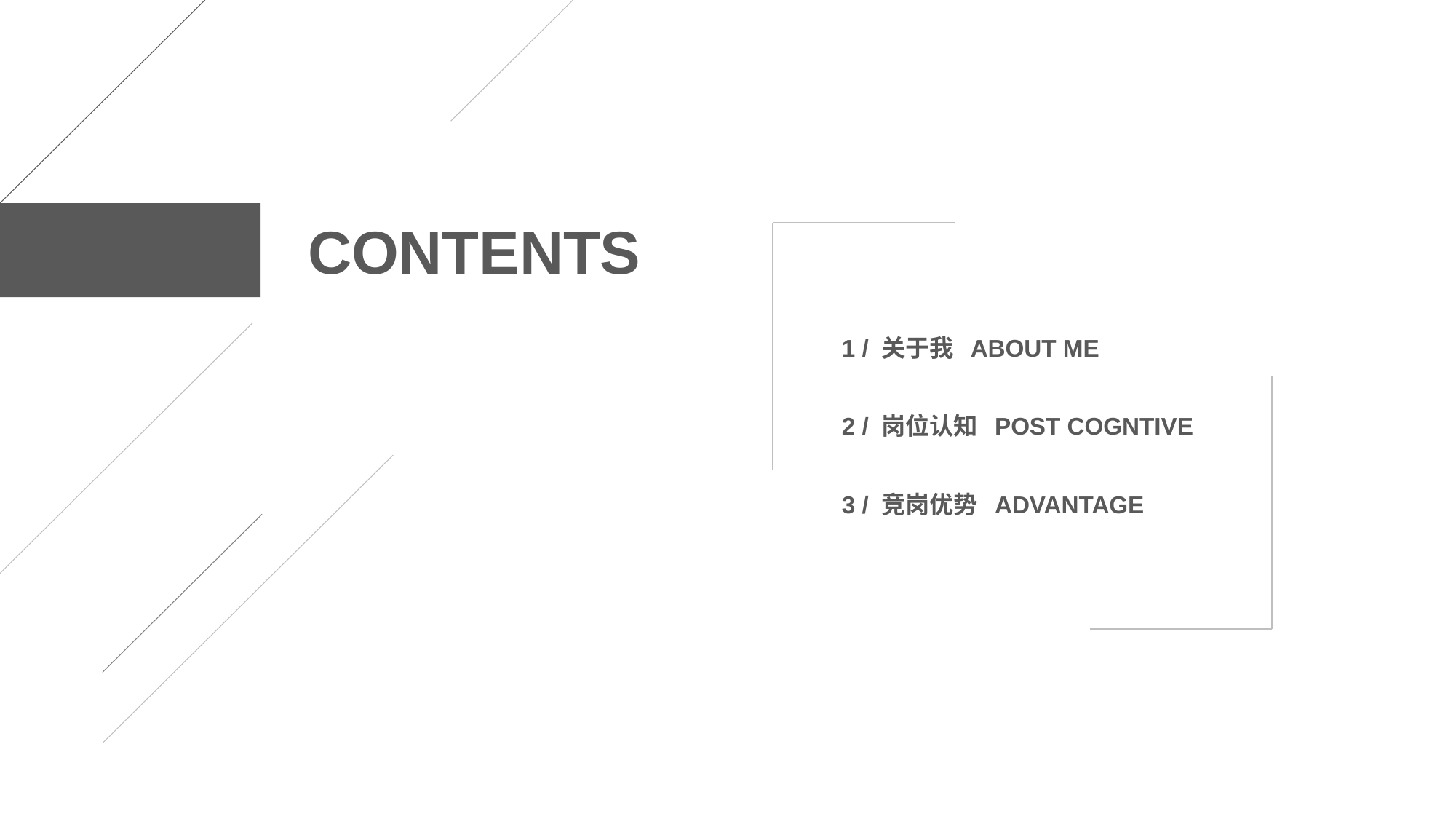

CONTENTS
1 / 关于我  ABOUT ME
2 / 岗位认知  POST COGNTIVE
3 / 竞岗优势  ADVANTAGE